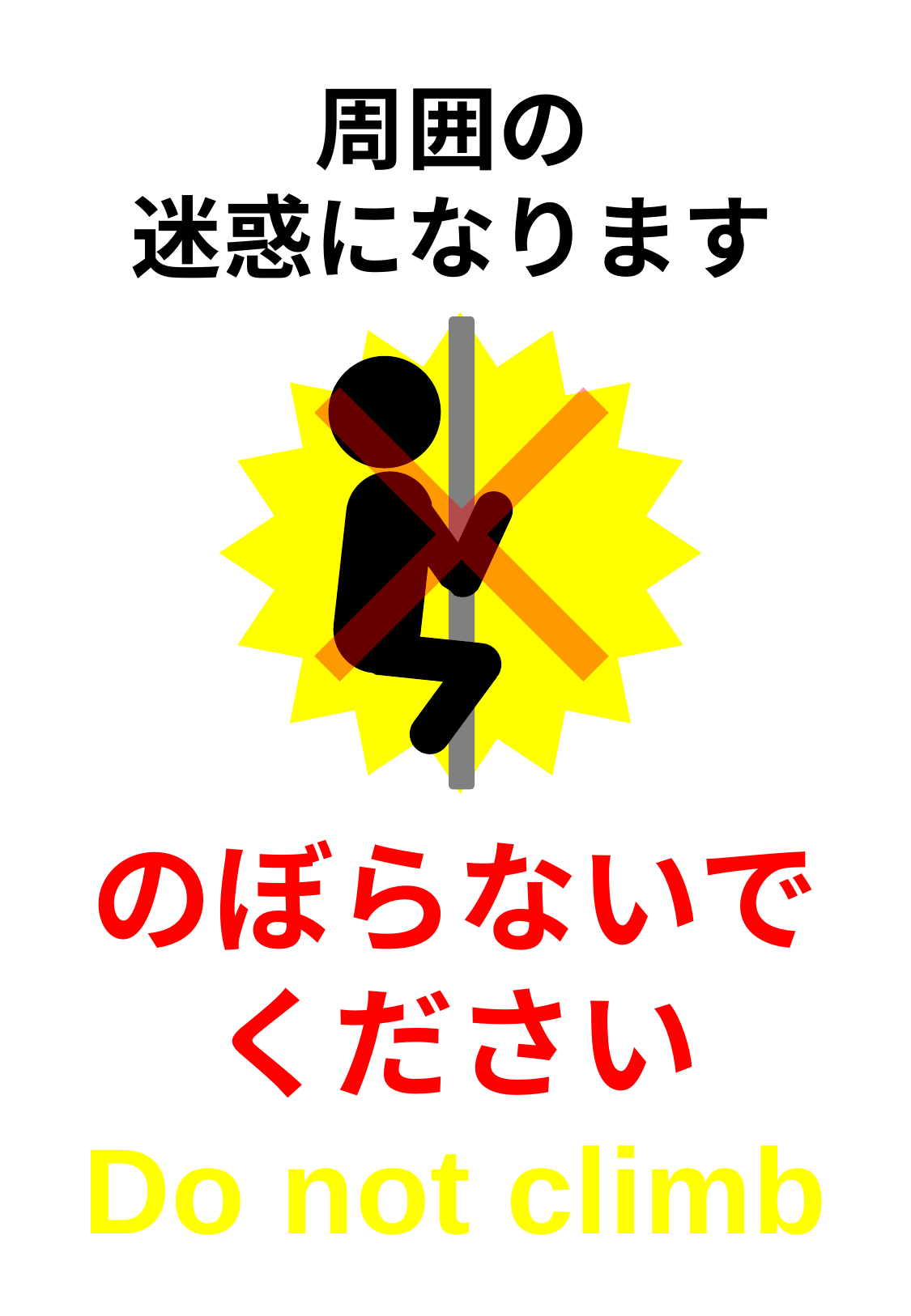

周囲の
迷惑になります

のぼらないで
ください
Do not climb